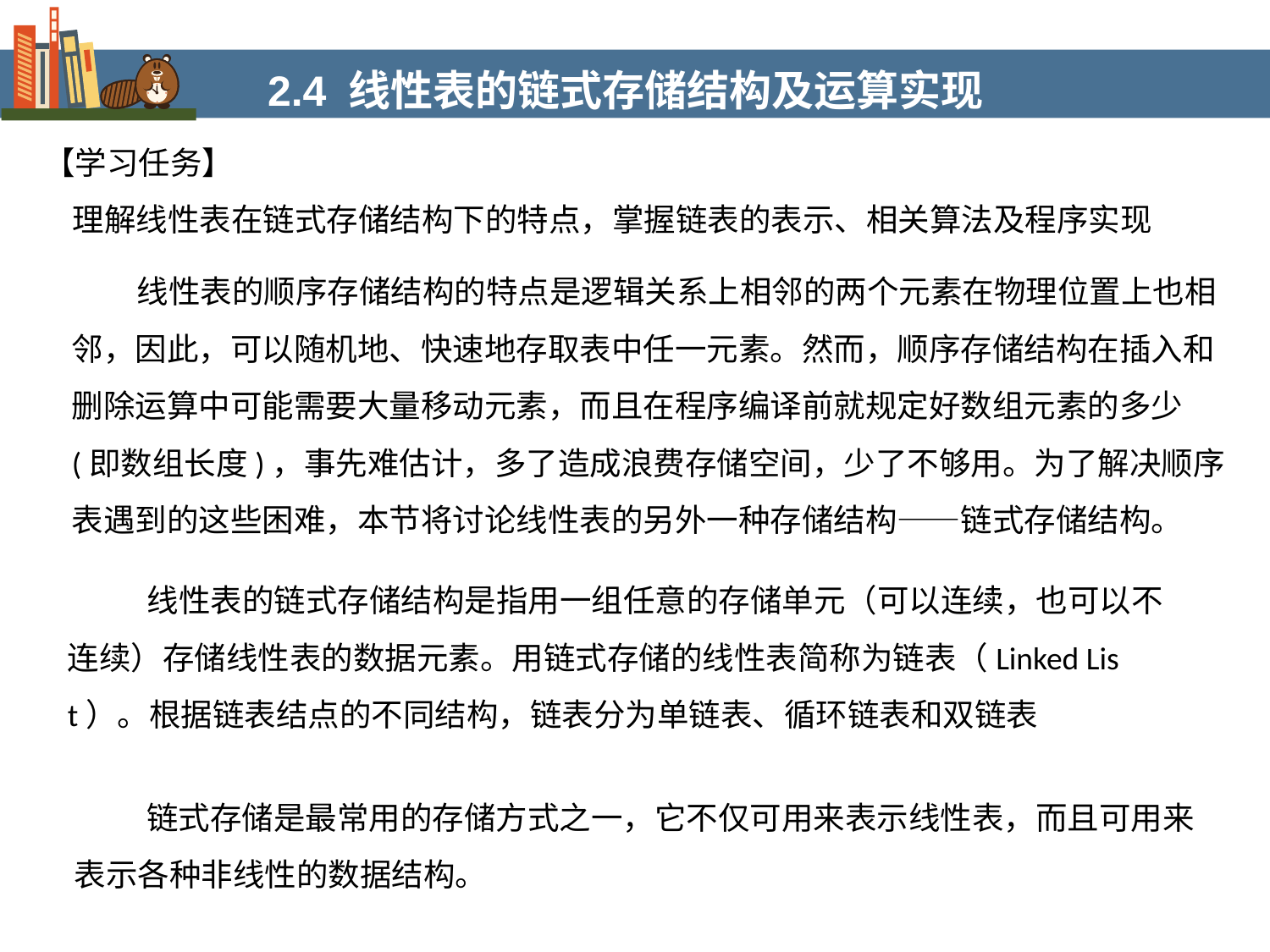

2.4 线性表的链式存储结构及运算实现
【学习任务】
   理解线性表在链式存储结构下的特点，掌握链表的表示、相关算法及程序实现

        线性表的顺序存储结构的特点是逻辑关系上相邻的两个元素在物理位置上也相邻，因此，可以随机地、快速地存取表中任一元素。然而，顺序存储结构在插入和删除运算中可能需要大量移动元素，而且在程序编译前就规定好数组元素的多少(即数组长度)，事先难估计，多了造成浪费存储空间，少了不够用。为了解决顺序表遇到的这些困难，本节将讨论线性表的另外一种存储结构——链式存储结构。
          线性表的链式存储结构是指用一组任意的存储单元（可以连续，也可以不连续）存储线性表的数据元素。用链式存储的线性表简称为链表（Linked List）。根据链表结点的不同结构，链表分为单链表、循环链表和双链表
         链式存储是最常用的存储方式之一，它不仅可用来表示线性表，而且可用来表示各种非线性的数据结构。